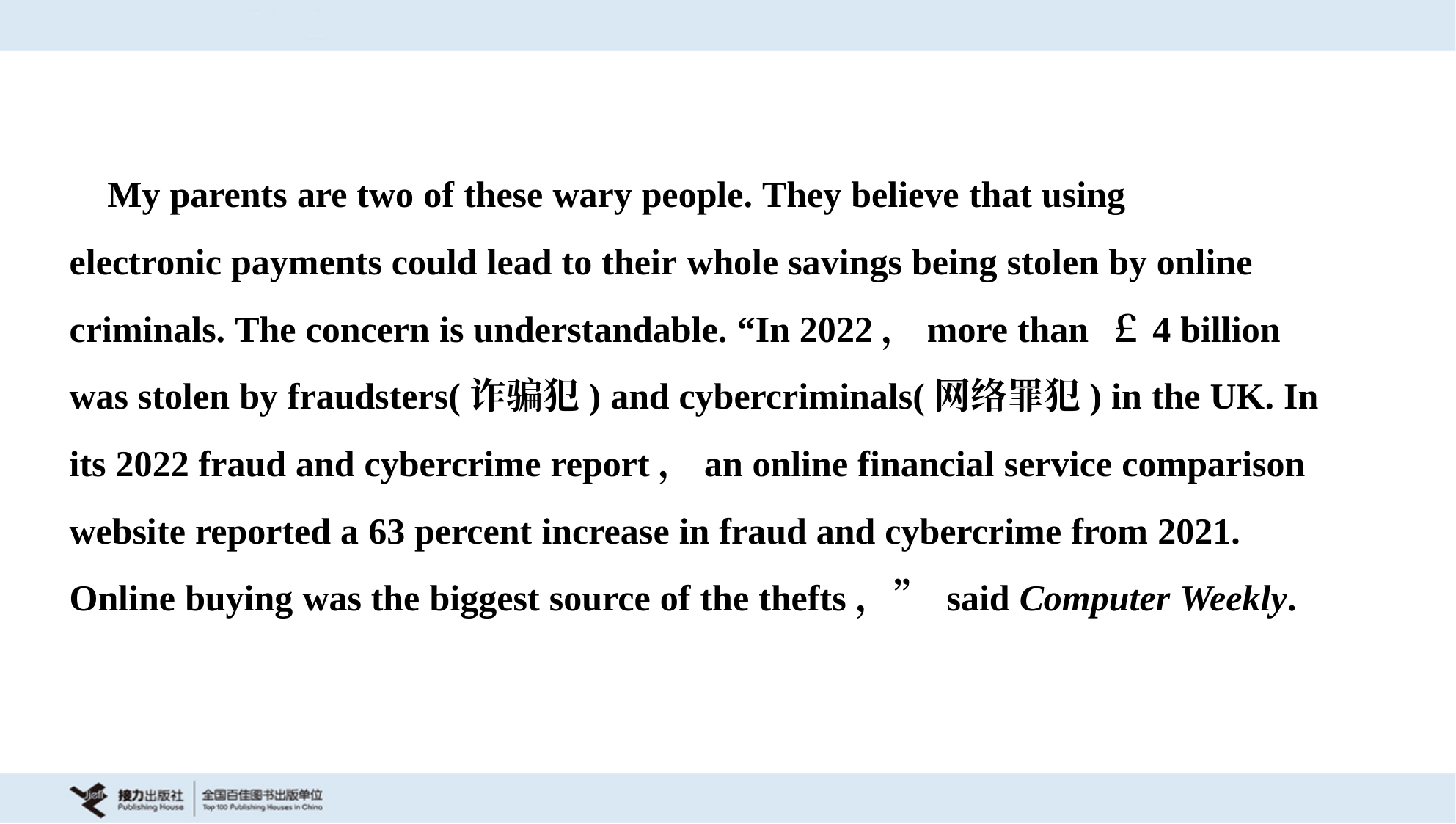

My parents are two of these wary people. They believe that using
electronic payments could lead to their whole savings being stolen by online
criminals. The concern is understandable. “In 2022，more than ￡4 billion
was stolen by fraudsters(诈骗犯) and cybercriminals(网络罪犯) in the UK. In
its 2022 fraud and cybercrime report，an online financial service comparison
website reported a 63 percent increase in fraud and cybercrime from 2021.
Online buying was the biggest source of the thefts，” said Computer Weekly.